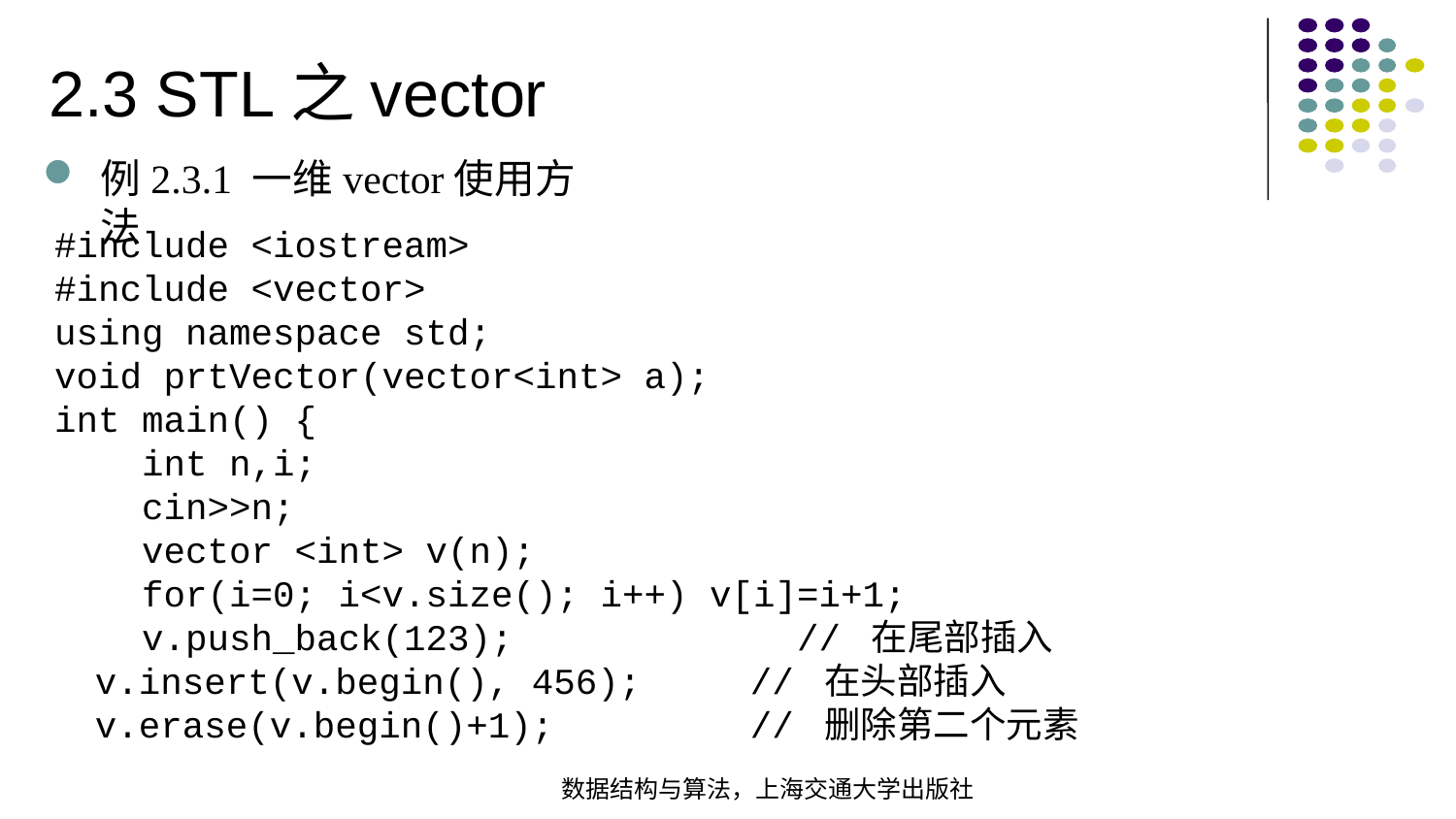

2.3 STL之vector
例2.3.1 一维vector使用方法
#include <iostream>#include <vector>using namespace std;void prtVector(vector<int> a);int main() {    int n,i;    cin>>n;    vector <int> v(n);
    for(i=0; i<v.size(); i++) v[i]=i+1;    v.push_back(123);             // 在尾部插入    v.insert(v.begin(), 456);     // 在头部插入    v.erase(v.begin()+1);         // 删除第二个元素